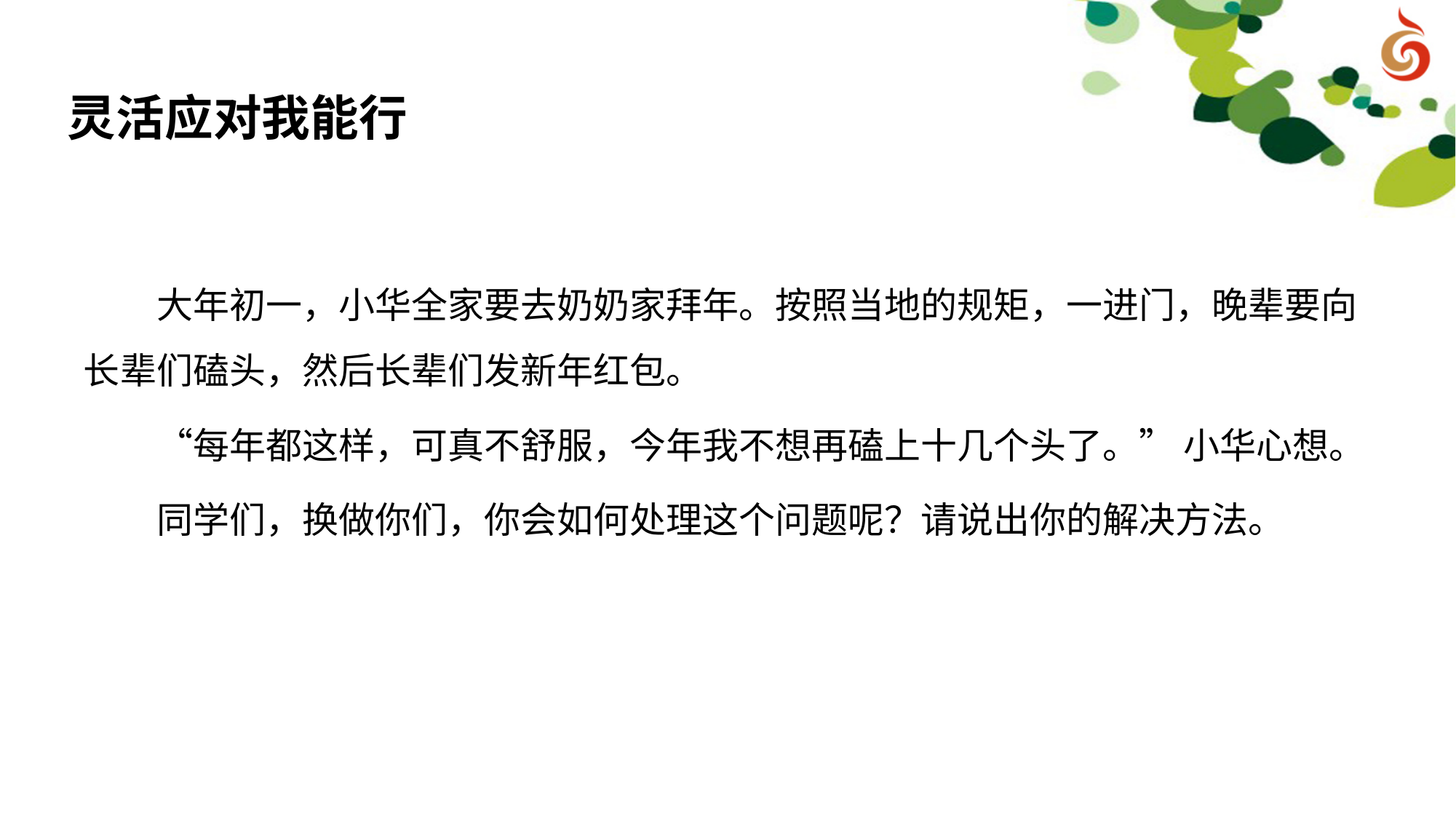

灵活应对我能行
　　大年初一，小华全家要去奶奶家拜年。按照当地的规矩，一进门，晚辈要向长辈们磕头，然后长辈们发新年红包。
　　“每年都这样，可真不舒服，今年我不想再磕上十几个头了。” 小华心想。
　　同学们，换做你们，你会如何处理这个问题呢？请说出你的解决方法。